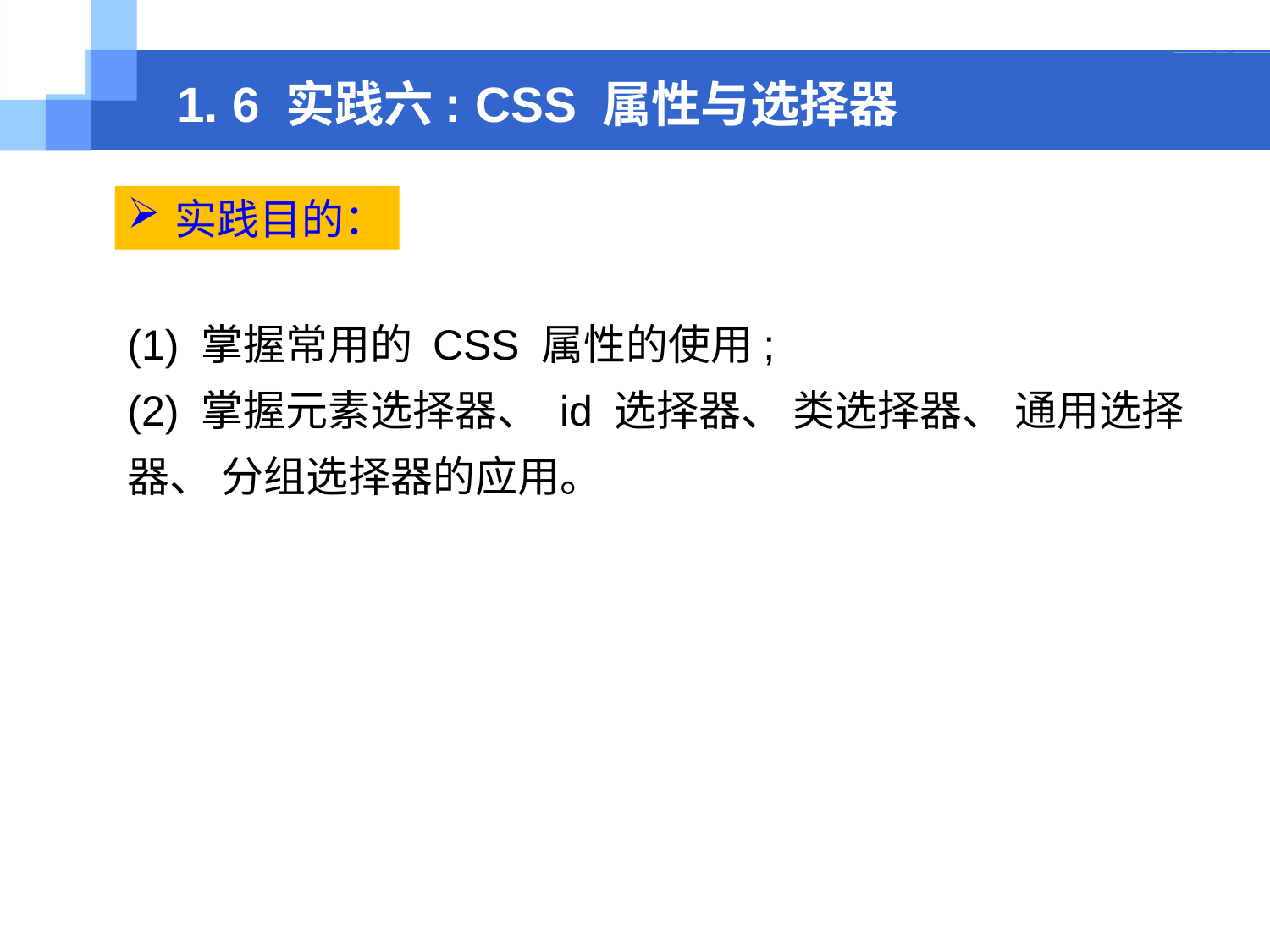

1. 6 实践六: CSS 属性与选择器
实践目的：
(1) 掌握常用的 CSS 属性的使用;
(2) 掌握元素选择器、 id 选择器、 类选择器、 通用选择器、 分组选择器的应用。